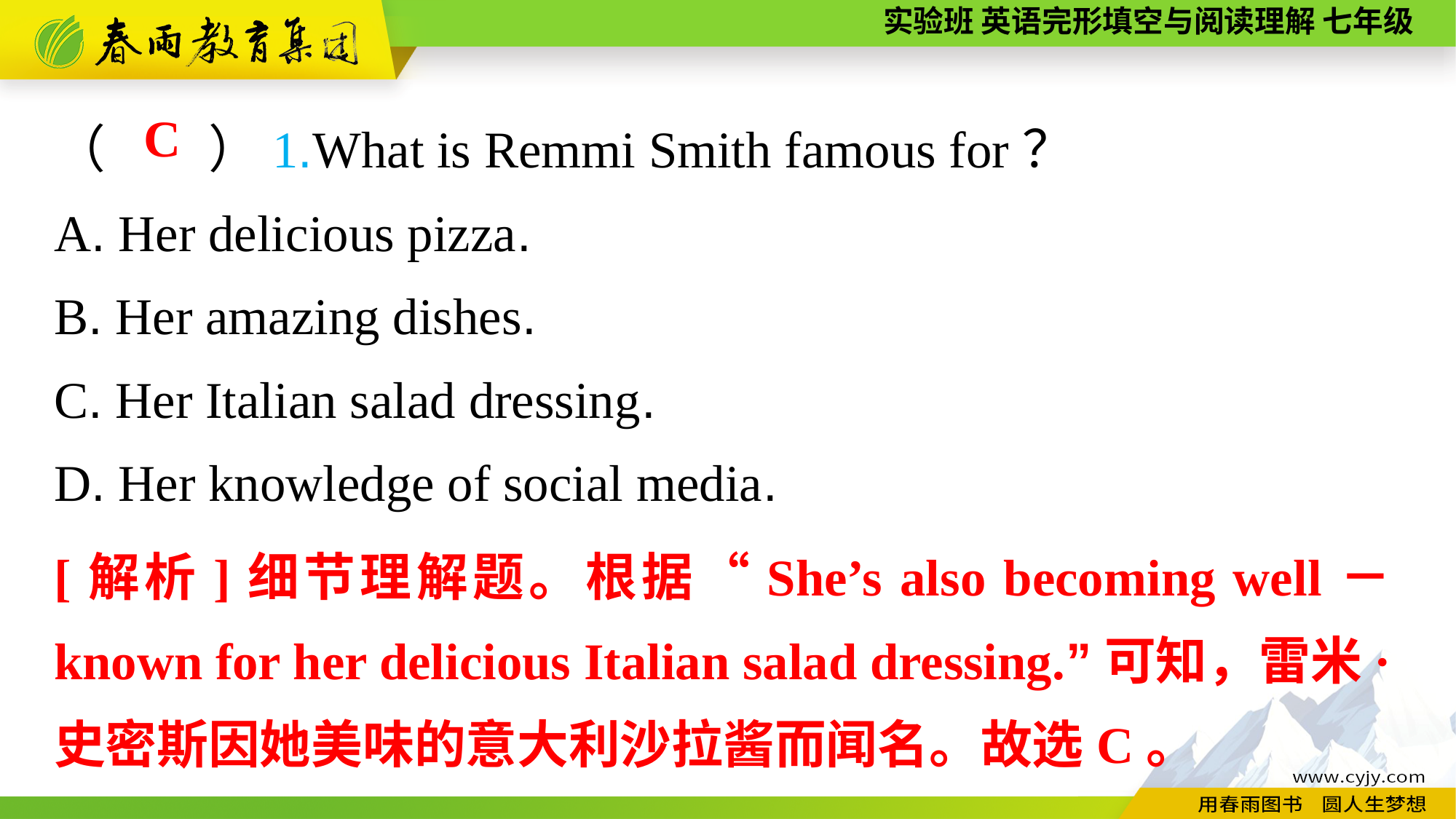

（　　）1.What is Remmi Smith famous for？
A. Her delicious pizza.
B. Her amazing dishes.
C. Her Italian salad dressing.
D. Her knowledge of social media.
C
[解析]细节理解题。根据“She’s also becoming well－known for her delicious Italian salad dressing.”可知，雷米·史密斯因她美味的意大利沙拉酱而闻名。故选C。